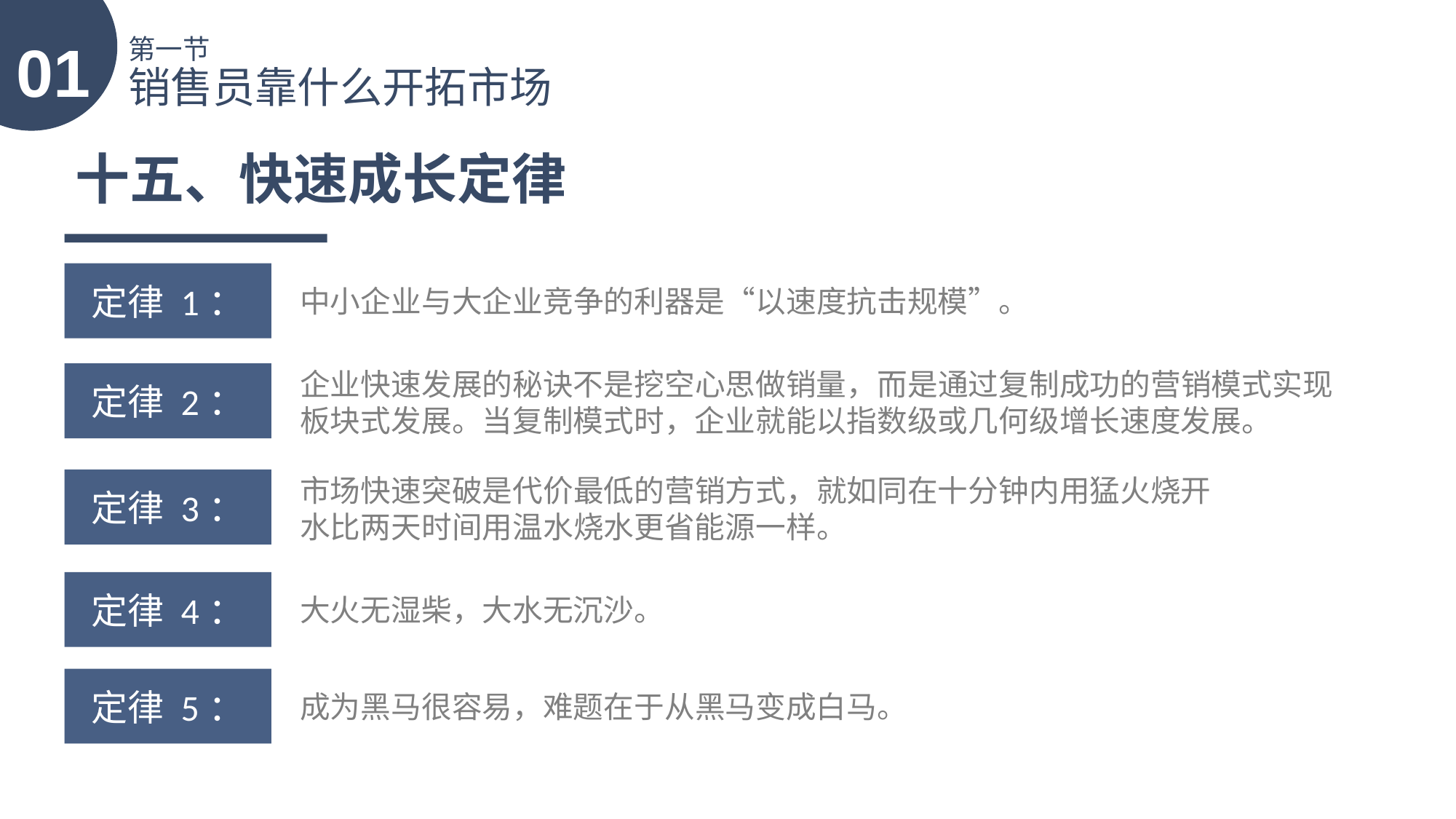

01
第一节
销售员靠什么开拓市场
十五、快速成长定律

定律 1：
中小企业与大企业竞争的利器是“以速度抗击规模”。
企业快速发展的秘诀不是挖空心思做销量，而是通过复制成功的营销模式实现板块式发展。当复制模式时，企业就能以指数级或几何级增长速度发展。
定律 2：
市场快速突破是代价最低的营销方式，就如同在十分钟内用猛火烧开水比两天时间用温水烧水更省能源一样。
定律 3：
定律 4：
大火无湿柴，大水无沉沙。
定律 5：
成为黑马很容易，难题在于从黑马变成白马。